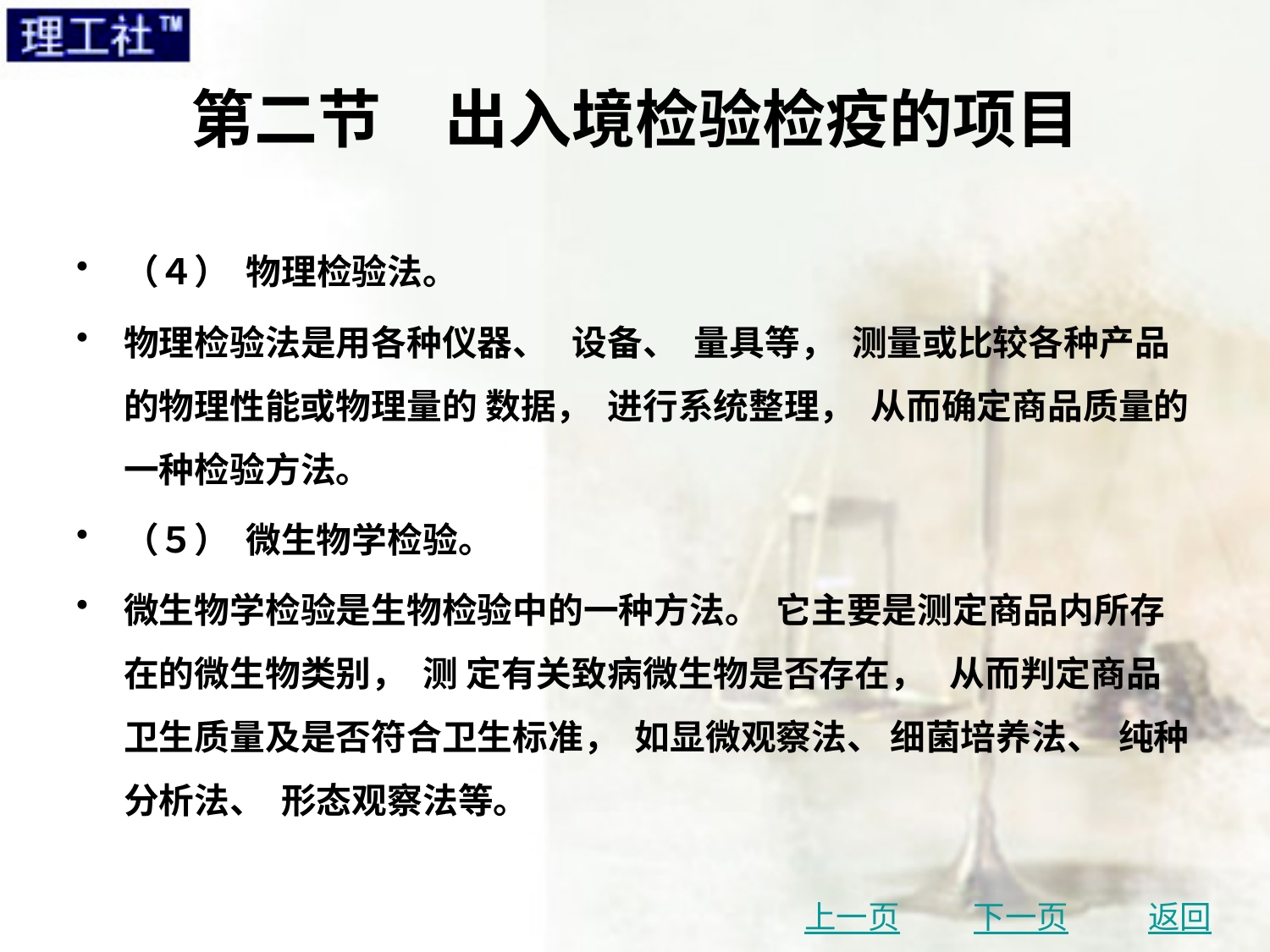

# 第二节　出入境检验检疫的项目
（４）  物理检验法。
物理检验法是用各种仪器、   设备、  量具等，  测量或比较各种产品的物理性能或物理量的 数据，  进行系统整理，  从而确定商品质量的一种检验方法。
（５）  微生物学检验。
微生物学检验是生物检验中的一种方法。  它主要是测定商品内所存在的微生物类别，  测 定有关致病微生物是否存在，   从而判定商品卫生质量及是否符合卫生标准，  如显微观察法、 细菌培养法、  纯种分析法、  形态观察法等。

上一页
下一页
返回